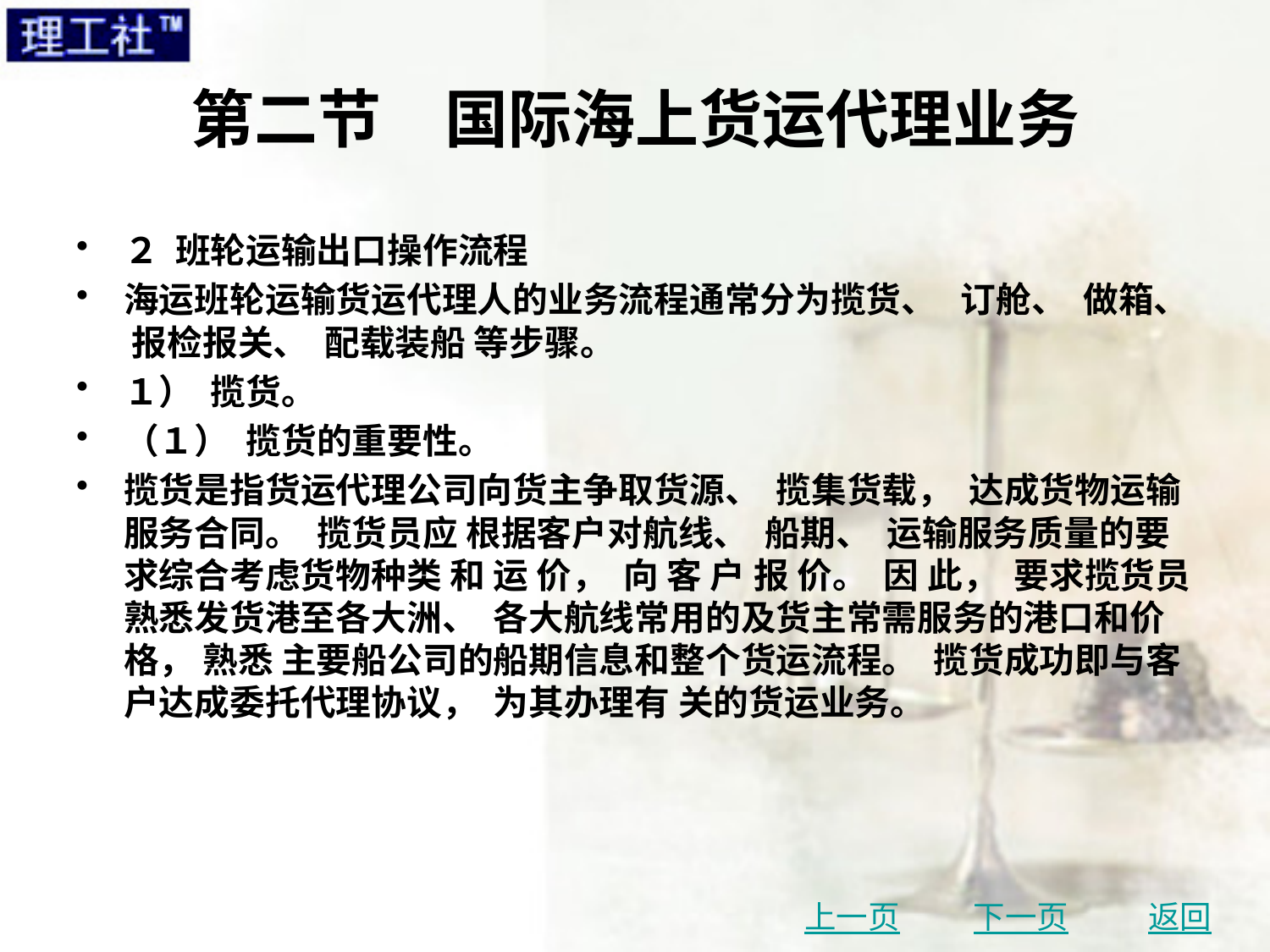

# 第二节　国际海上货运代理业务
２  班轮运输出口操作流程
海运班轮运输货运代理人的业务流程通常分为揽货、   订舱、  做箱、  报检报关、  配载装船 等步骤。
１）  揽货。
（１）  揽货的重要性。
揽货是指货运代理公司向货主争取货源、  揽集货载，  达成货物运输服务合同。  揽货员应 根据客户对航线、  船期、  运输服务质量的要求综合考虑货物种类 和 运 价，  向 客 户 报 价。  因 此，  要求揽货员熟悉发货港至各大洲、  各大航线常用的及货主常需服务的港口和价格， 熟悉 主要船公司的船期信息和整个货运流程。  揽货成功即与客户达成委托代理协议，  为其办理有 关的货运业务。
上一页
下一页
返回